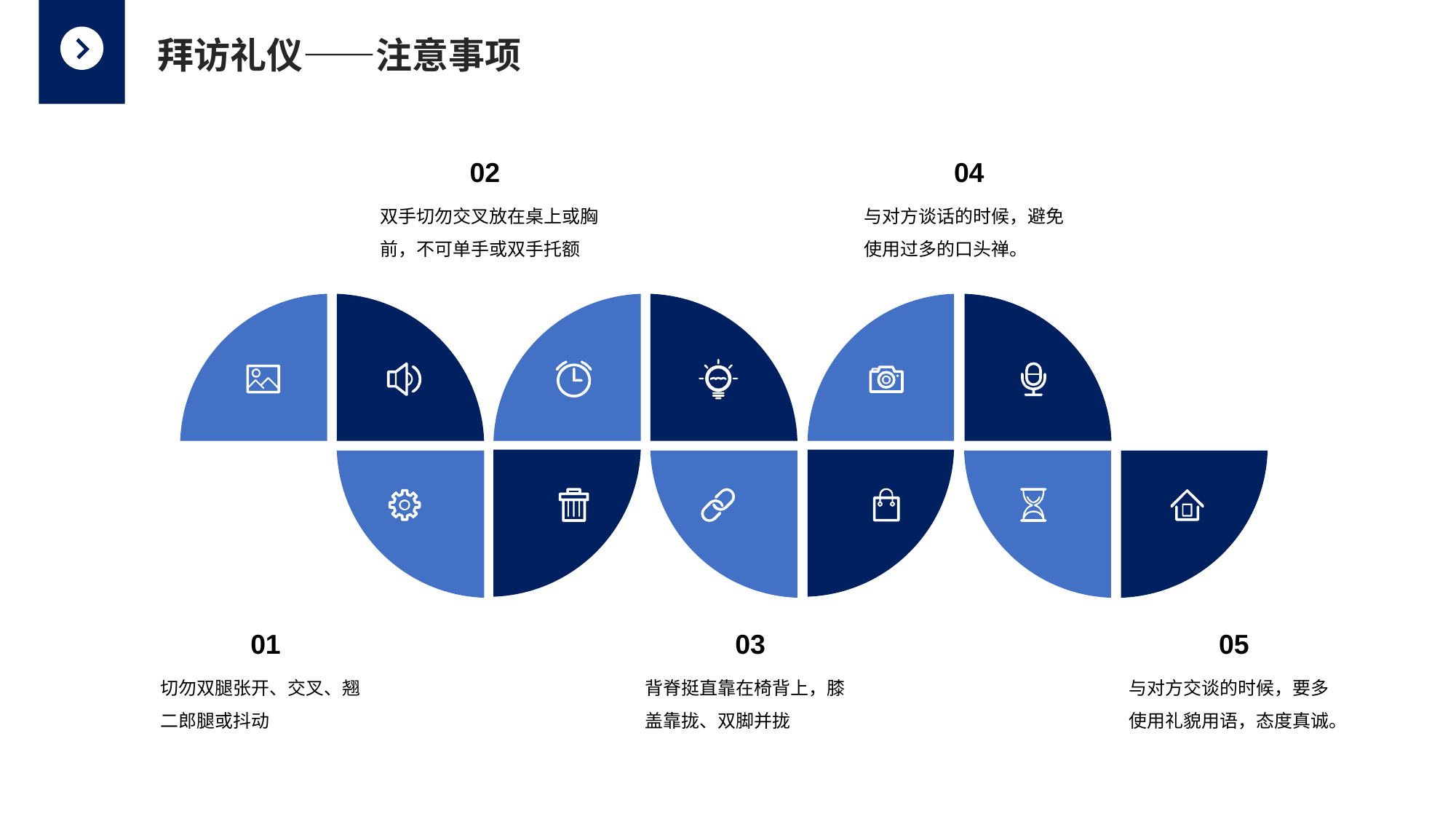

拜访礼仪——注意事项
02
04
双手切勿交叉放在桌上或胸前，不可单手或双手托额
与对方谈话的时候，避免使用过多的口头禅。

01
03
05
切勿双腿张开、交叉、翘二郎腿或抖动
背脊挺直靠在椅背上，膝盖靠拢、双脚并拢
与对方交谈的时候，要多使用礼貌用语，态度真诚。